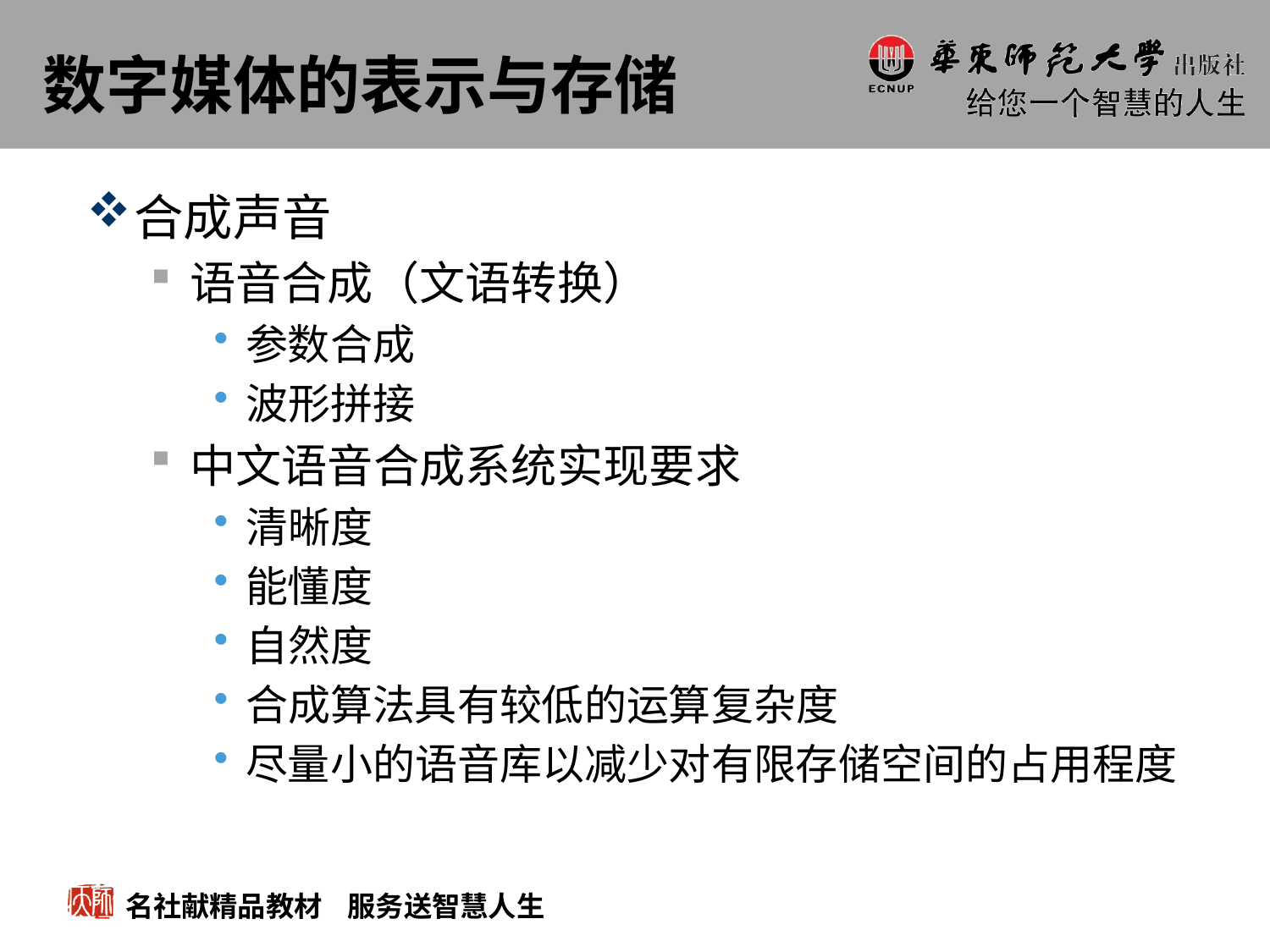

# 数字媒体的表示与存储
合成声音
语音合成（文语转换）
参数合成
波形拼接
中文语音合成系统实现要求
清晰度
能懂度
自然度
合成算法具有较低的运算复杂度
尽量小的语音库以减少对有限存储空间的占用程度